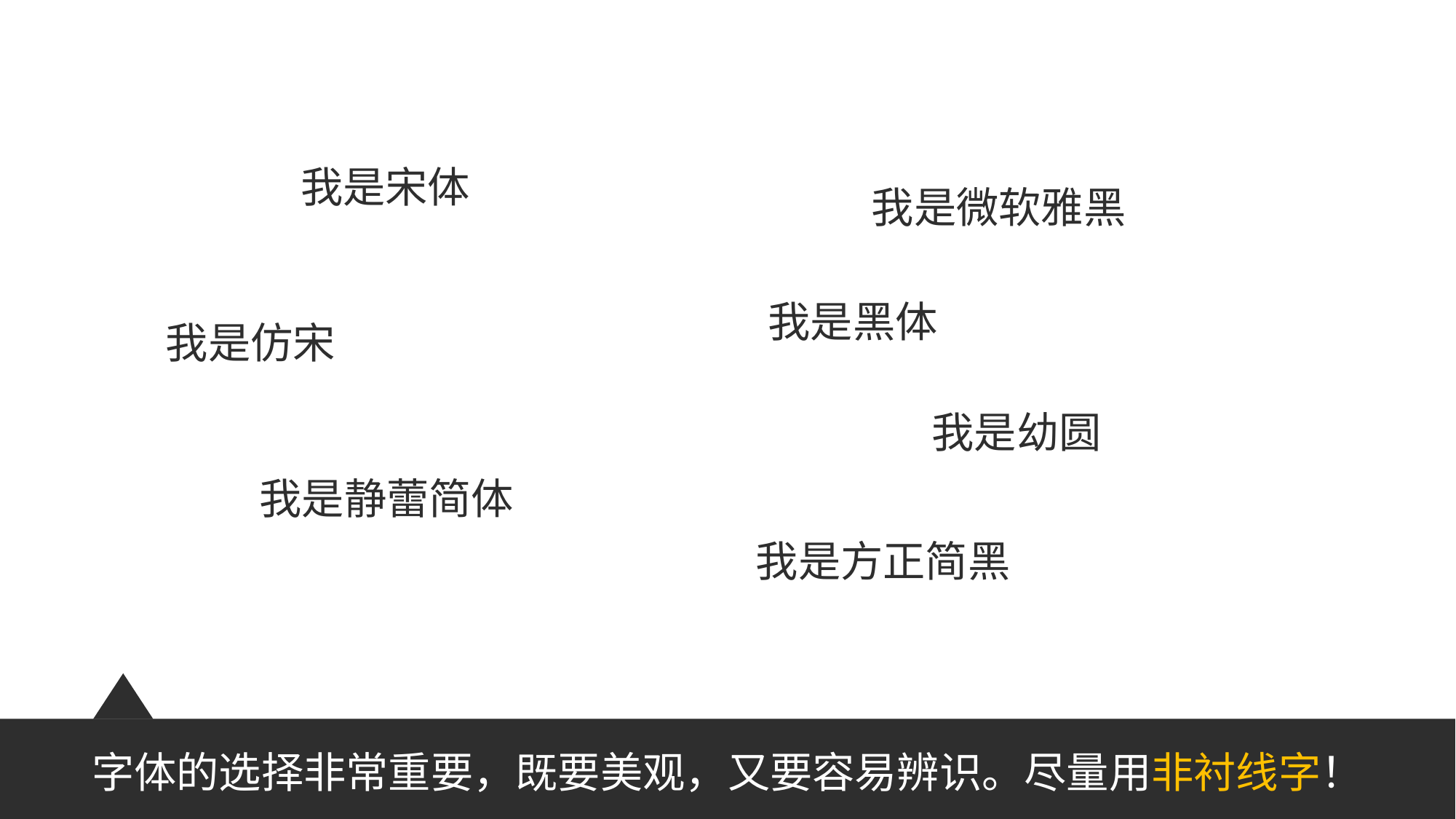

我是宋体
我是微软雅黑
我是黑体
我是仿宋
我是幼圆
我是静蕾简体
我是方正简黑
字体的选择非常重要，既要美观，又要容易辨识。尽量用非衬线字！